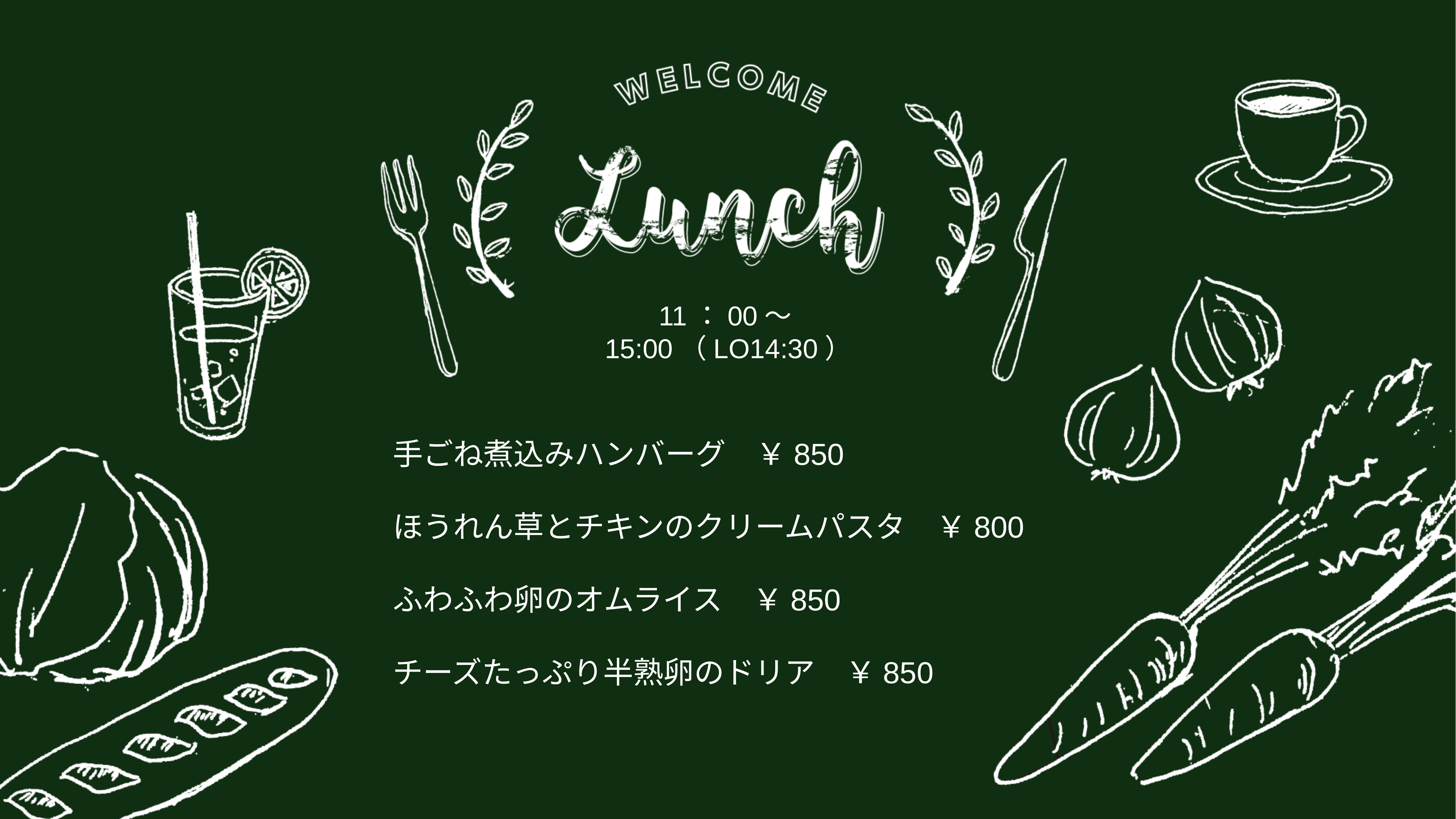

11：00〜15:00（LO14:30）
手ごね煮込みハンバーグ　￥850
ほうれん草とチキンのクリームパスタ　￥800
ふわふわ卵のオムライス　￥850
チーズたっぷり半熟卵のドリア　￥850